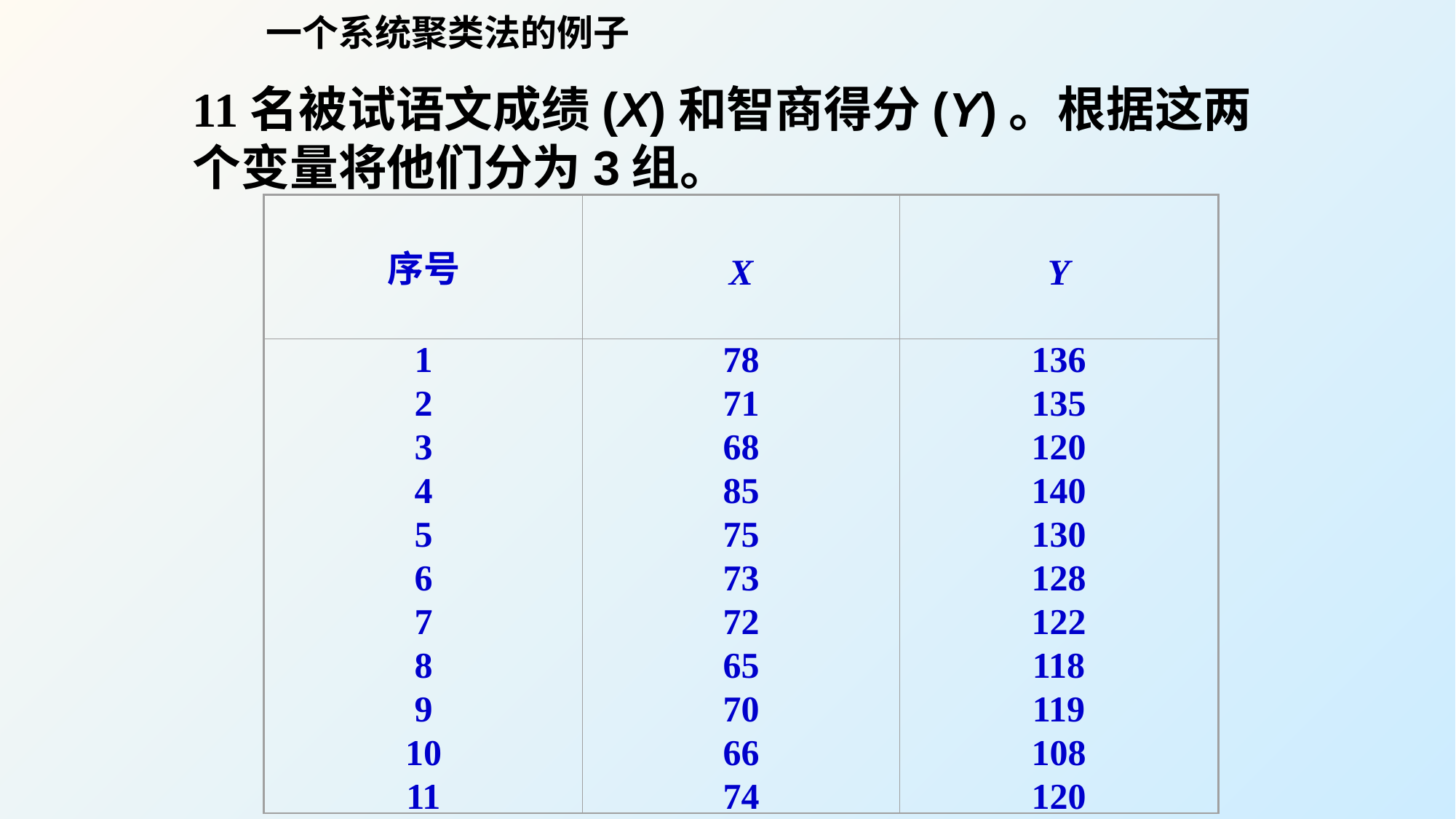

一个系统聚类法的例子
11名被试语文成绩(X)和智商得分(Y)。根据这两个变量将他们分为3组。

序号

X

Y

1
2
3
4
5
6
7
8
9
10
11

78
71
68
85
75
73
72
65
70
66
74

136
135
120
140
130
128
122
118
119
108
120